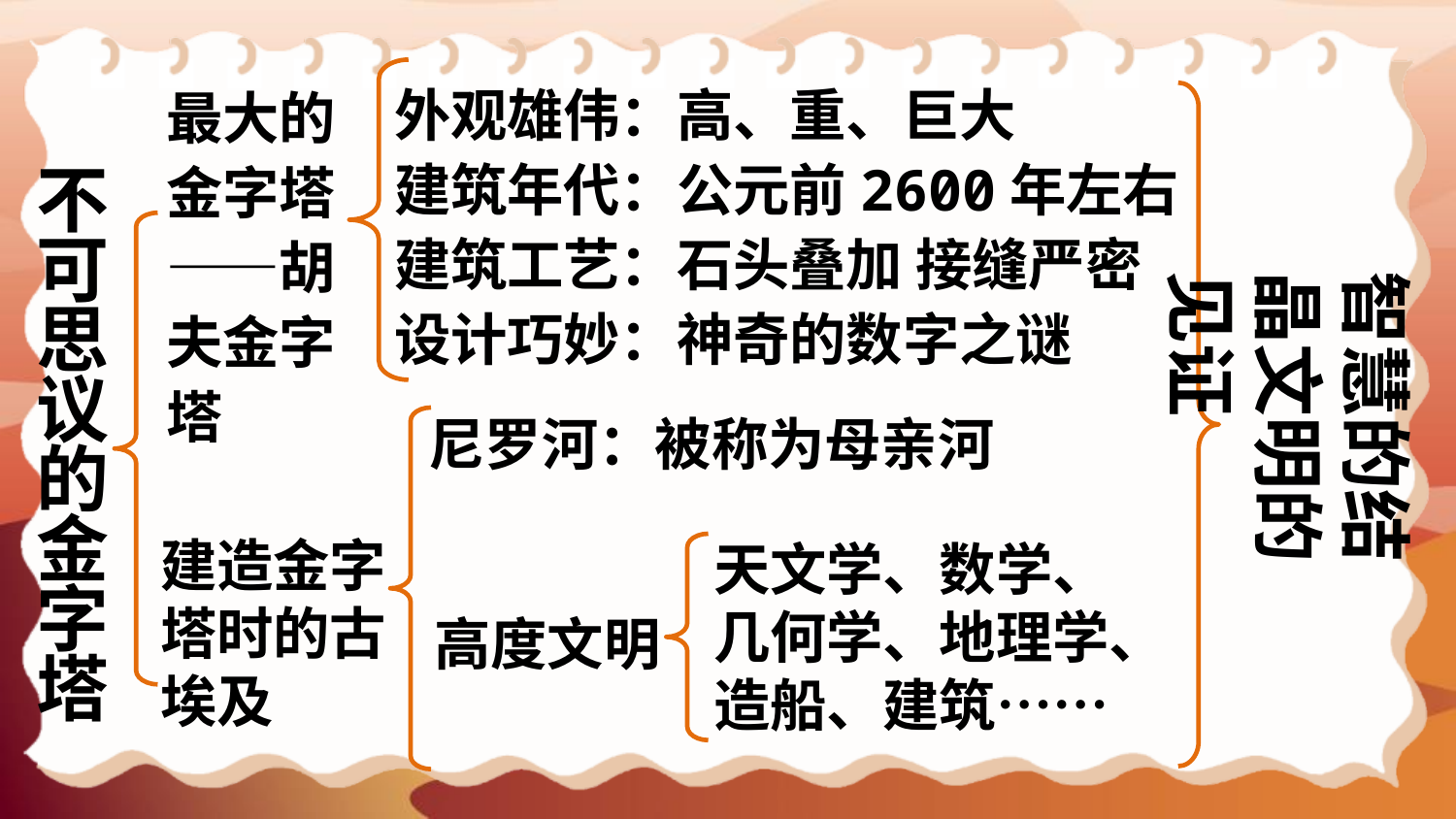

外观雄伟：高、重、巨大
建筑年代：公元前2600年左右
建筑工艺：石头叠加 接缝严密
设计巧妙：神奇的数字之谜
最大的金字塔——胡夫金字塔

不可思议的金字塔

智慧的结晶文明的见证
尼罗河：被称为母亲河

建造金字塔时的古埃及
天文学、数学、几何学、地理学、造船、建筑……

高度文明